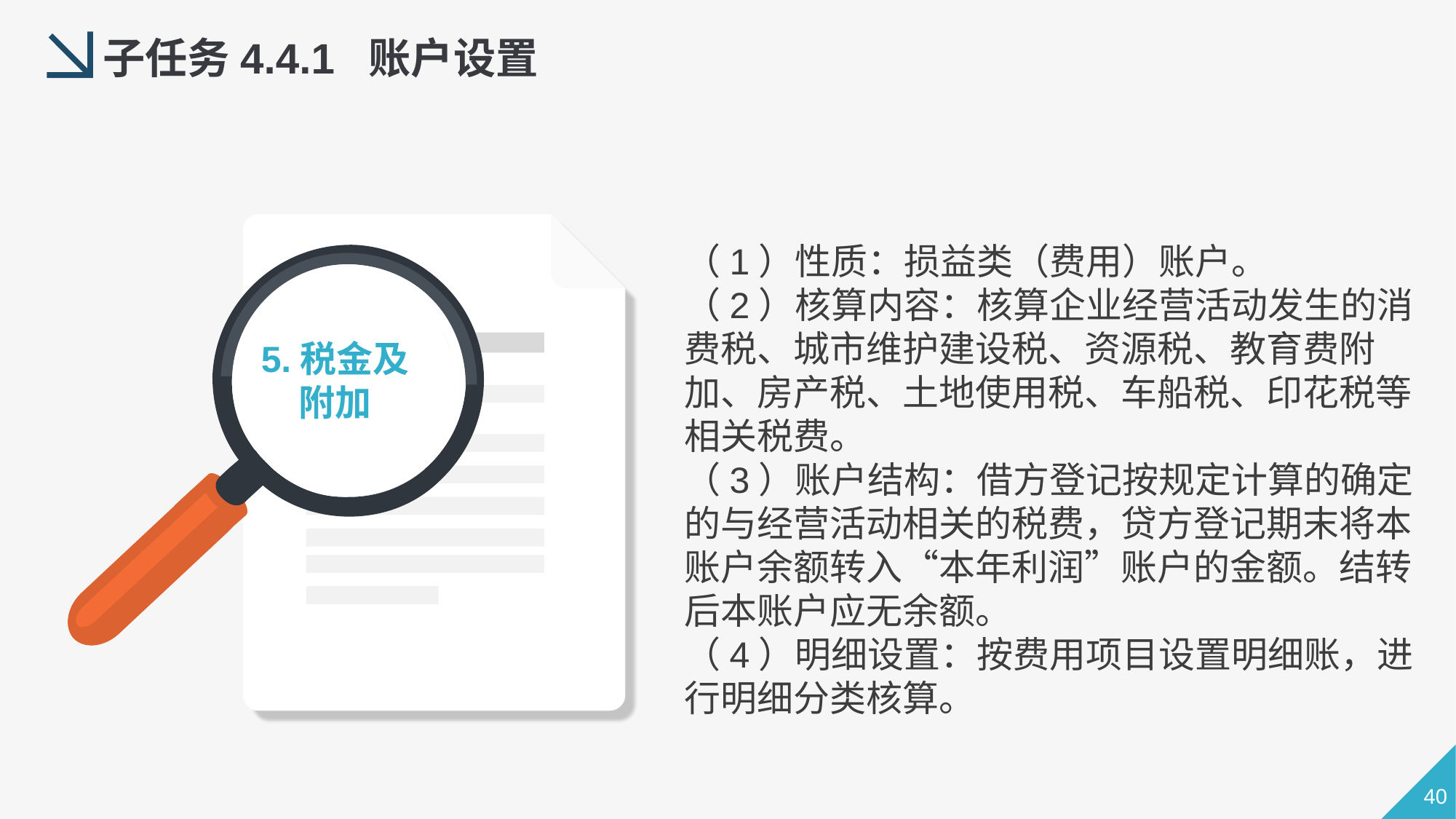

子任务4.4.1  账户设置

（1）性质：损益类（费用）账户。
（2）核算内容：核算企业经营活动发生的消费税、城市维护建设税、资源税、教育费附加、房产税、土地使用税、车船税、印花税等相关税费。
（3）账户结构：借方登记按规定计算的确定的与经营活动相关的税费，贷方登记期末将本账户余额转入“本年利润”账户的金额。结转后本账户应无余额。
（4）明细设置：按费用项目设置明细账，进行明细分类核算。

5.税金及
附加